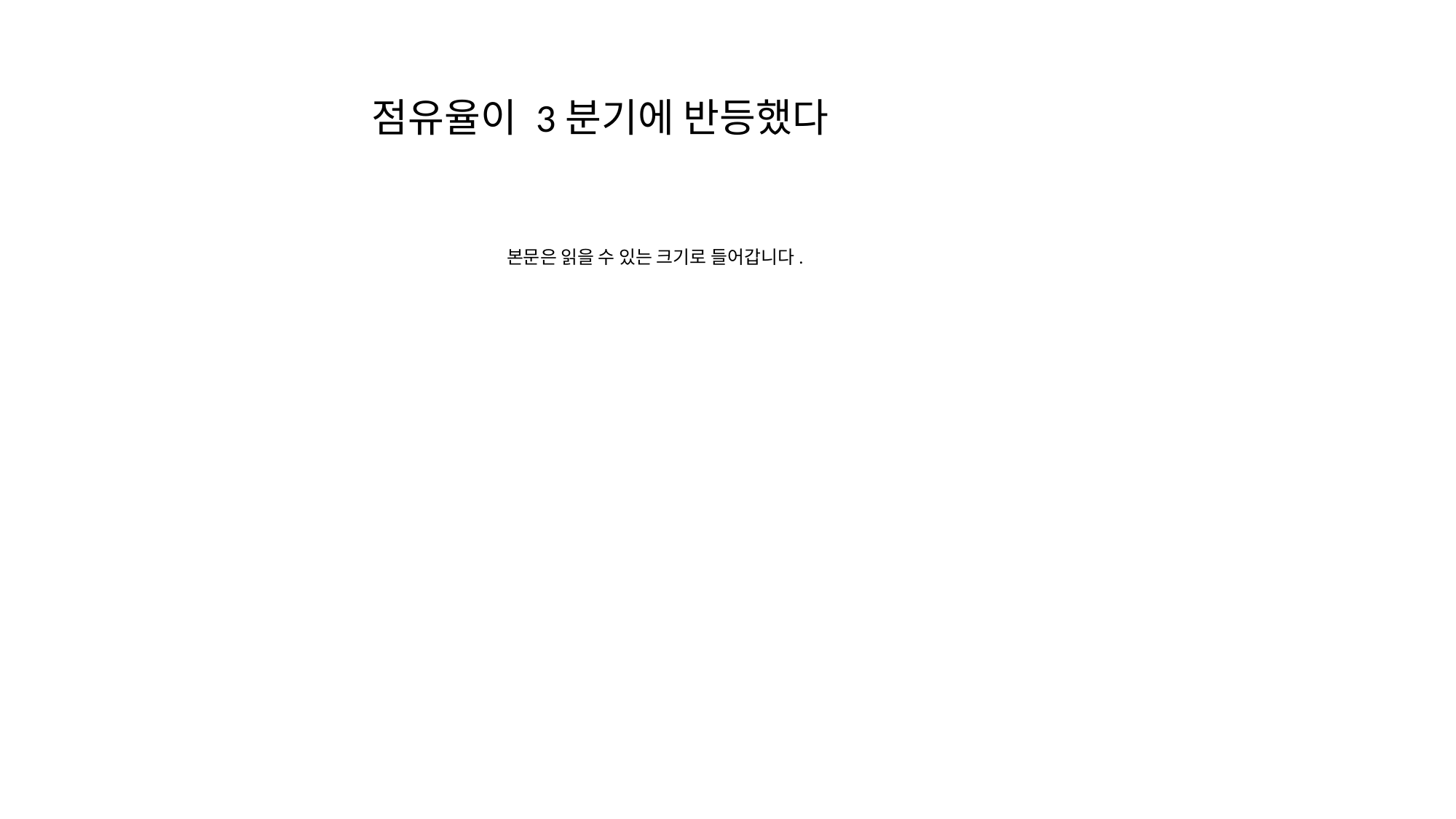

점유율이 3분기에 반등했다
본문은 읽을 수 있는 크기로 들어갑니다.